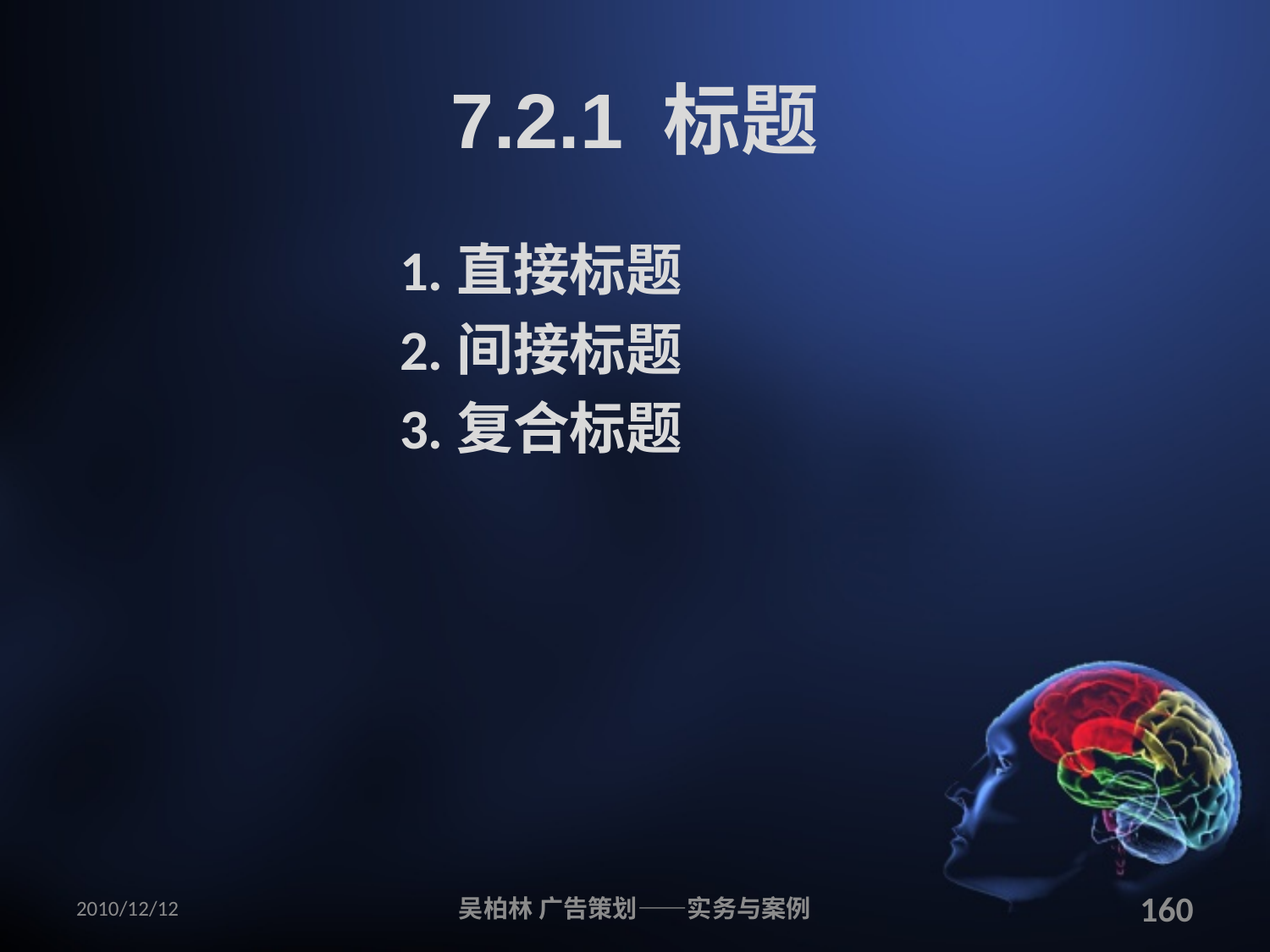

# 7.2.1 标题
1.直接标题
2.间接标题
3.复合标题
2010/12/12
吴柏林 广告策划——实务与案例
160